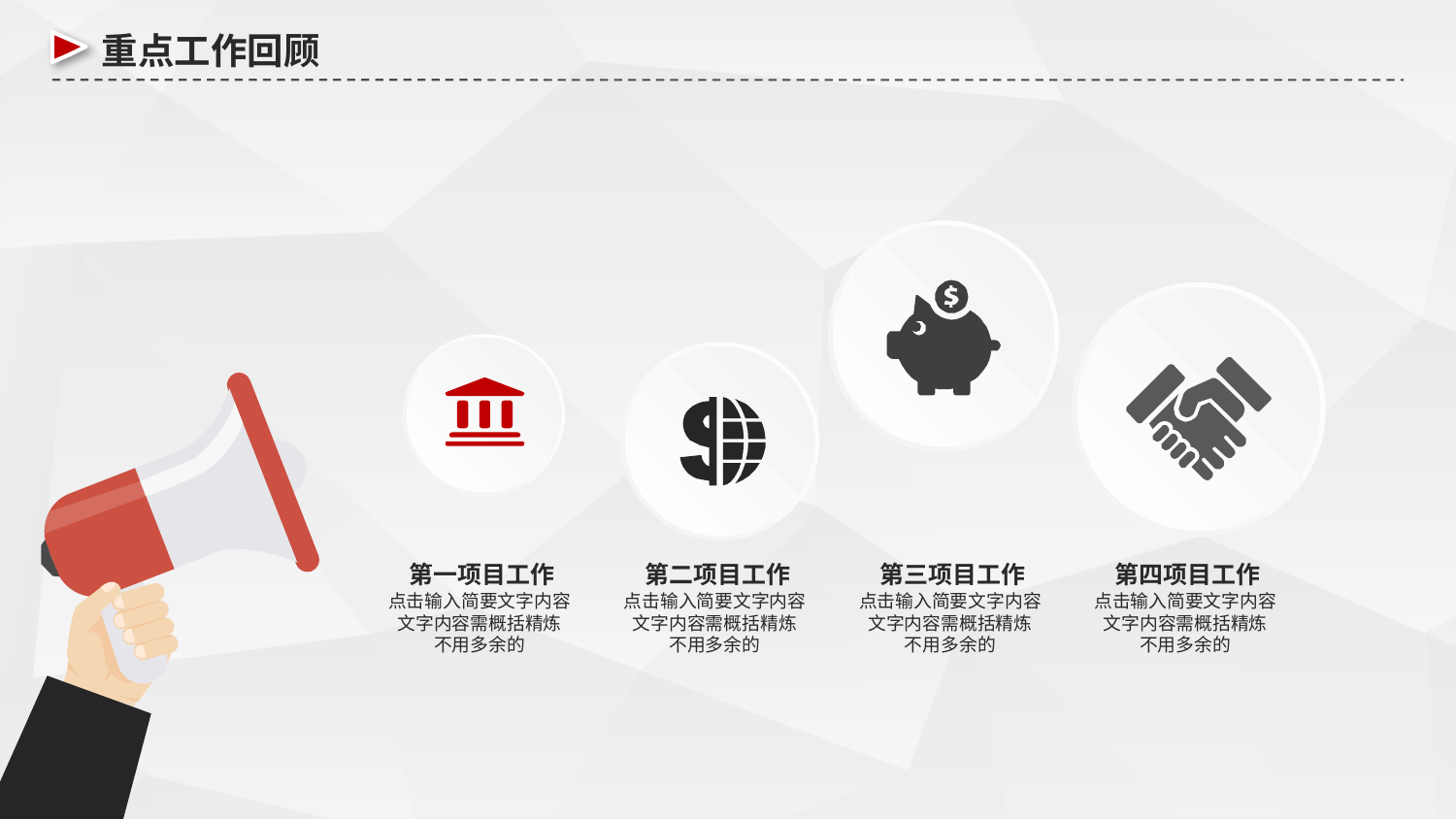

重点工作回顾

第一项目工作
点击输入简要文字内容
文字内容需概括精炼
不用多余的
第二项目工作
点击输入简要文字内容
文字内容需概括精炼
不用多余的
第三项目工作
点击输入简要文字内容
文字内容需概括精炼
不用多余的
第四项目工作
点击输入简要文字内容
文字内容需概括精炼
不用多余的